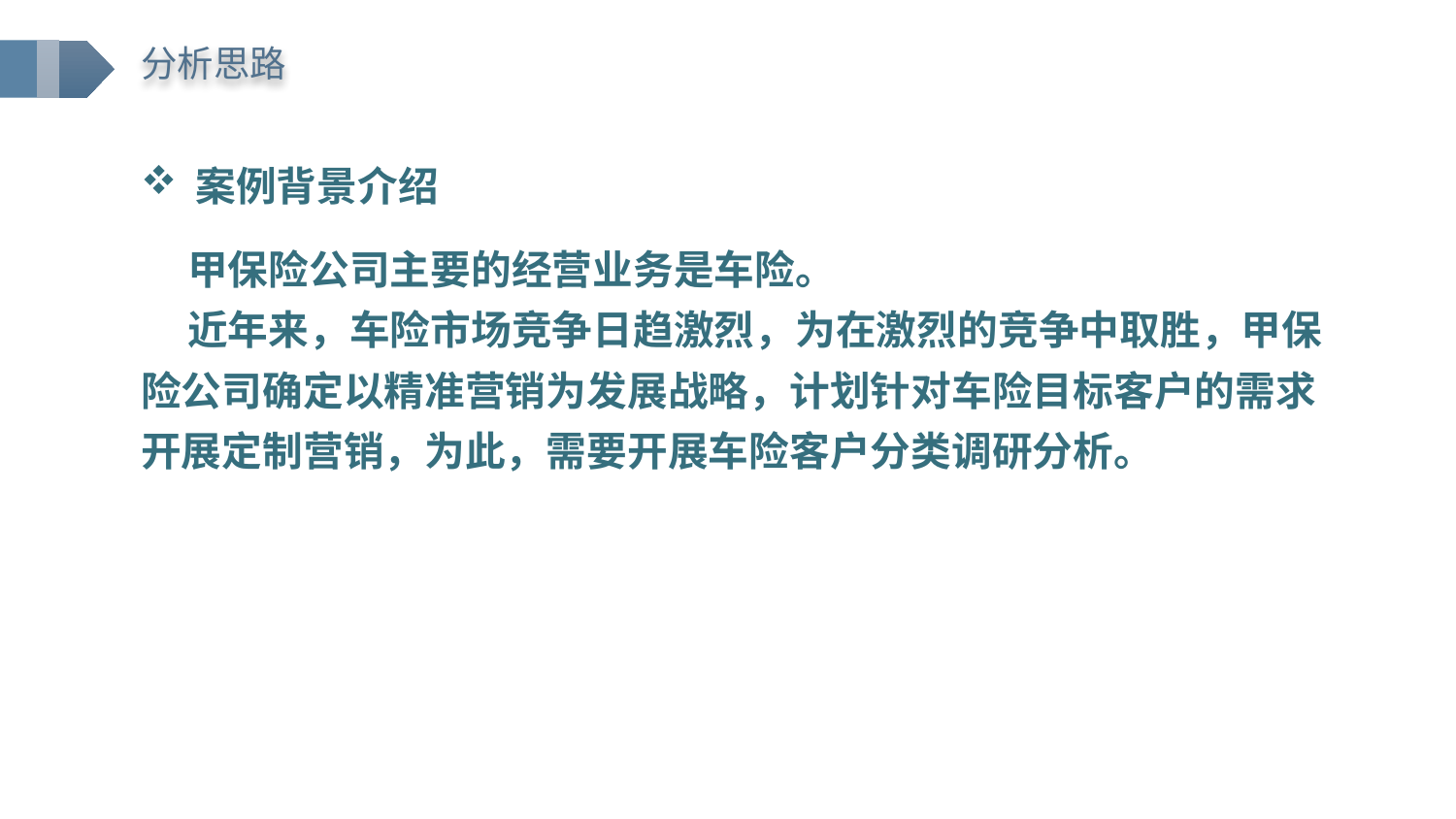

分析思路

案例背景介绍
    甲保险公司主要的经营业务是车险。
    近年来，车险市场竞争日趋激烈，为在激烈的竞争中取胜，甲保险公司确定以精准营销为发展战略，计划针对车险目标客户的需求开展定制营销，为此，需要开展车险客户分类调研分析。